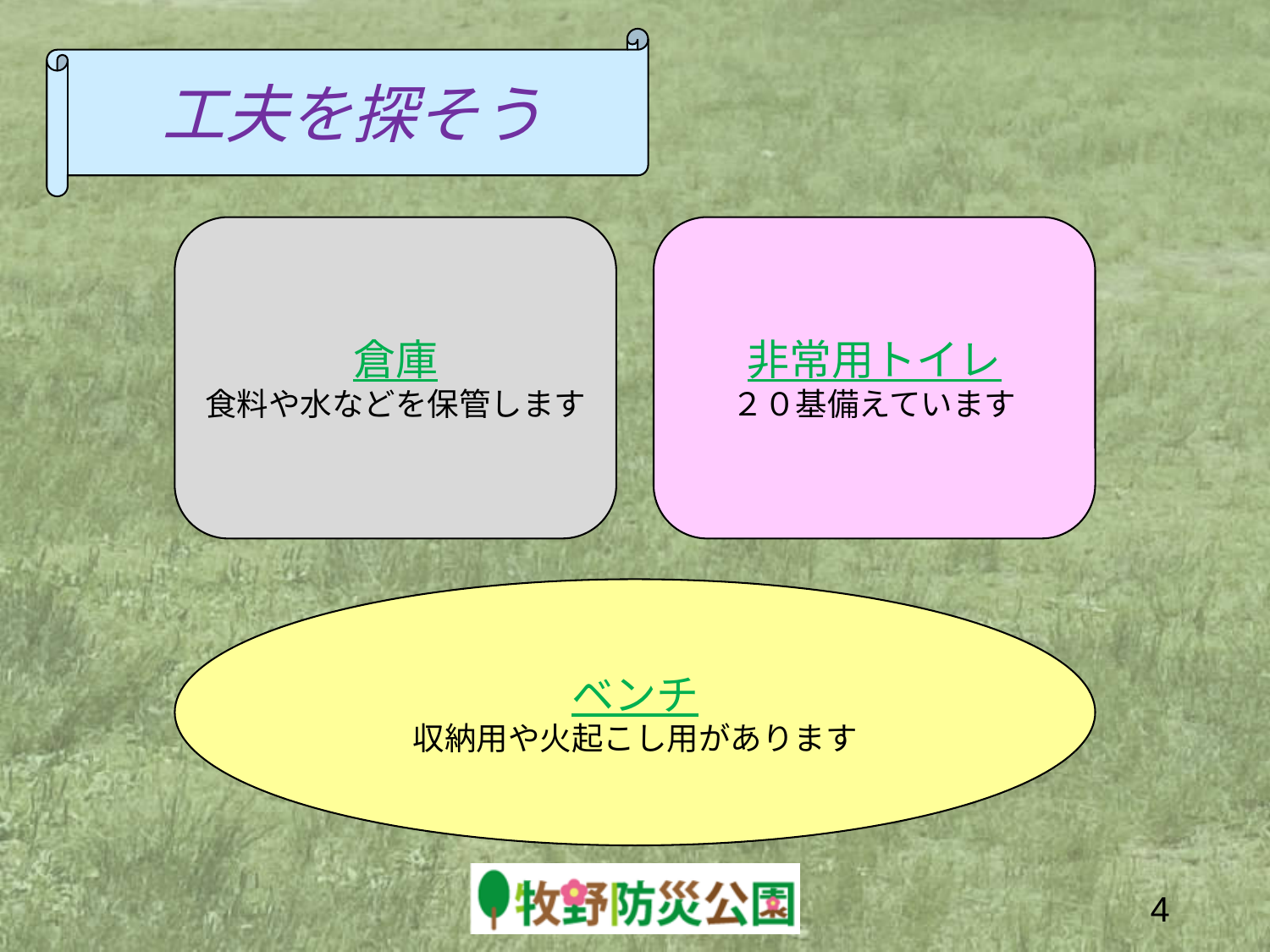

工夫を探そう
倉庫
食料や水などを保管します
非常用トイレ
２０基備えています
ベンチ
収納用や火起こし用があります
4